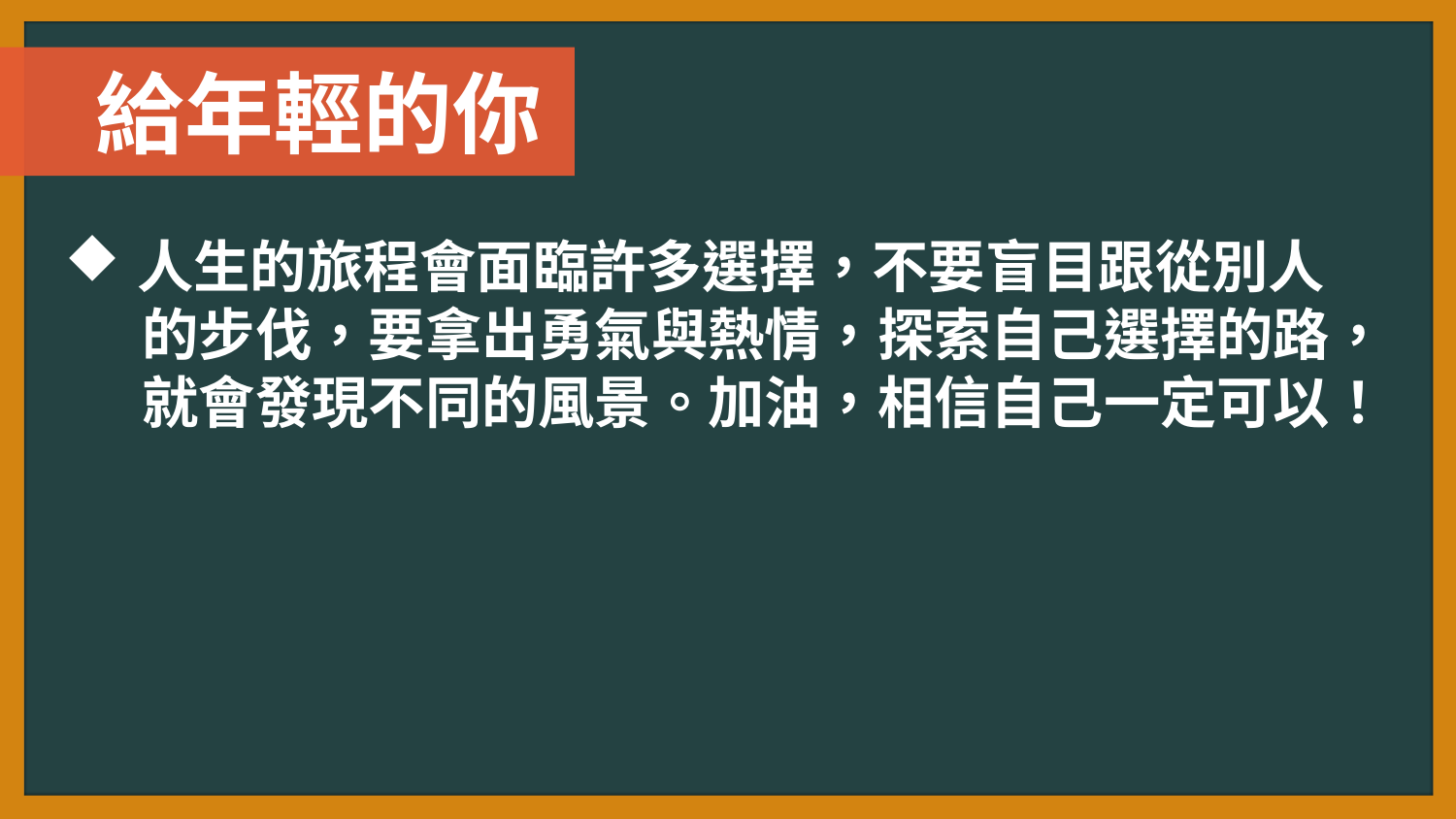

給年輕的你
人生的旅程會面臨許多選擇，不要盲目跟從別人
     的步伐，要拿出勇氣與熱情，探索自己選擇的路，
     就會發現不同的風景。加油，相信自己一定可以！